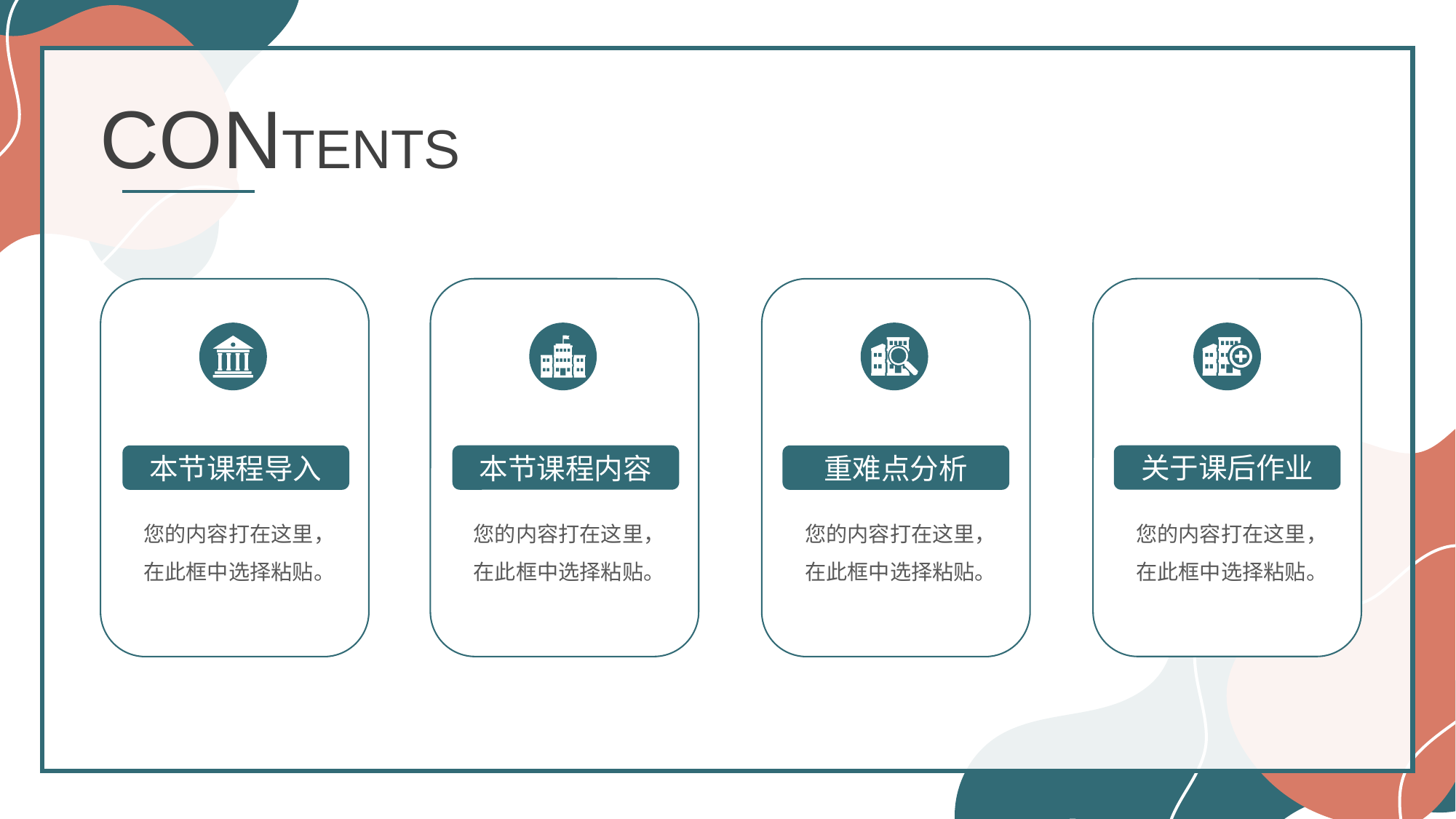

CONTENTS

关于课后作业
本节课程内容
本节课程导入
重难点分析
您的内容打在这里，在此框中选择粘贴。
您的内容打在这里，在此框中选择粘贴。
您的内容打在这里，在此框中选择粘贴。
您的内容打在这里，在此框中选择粘贴。